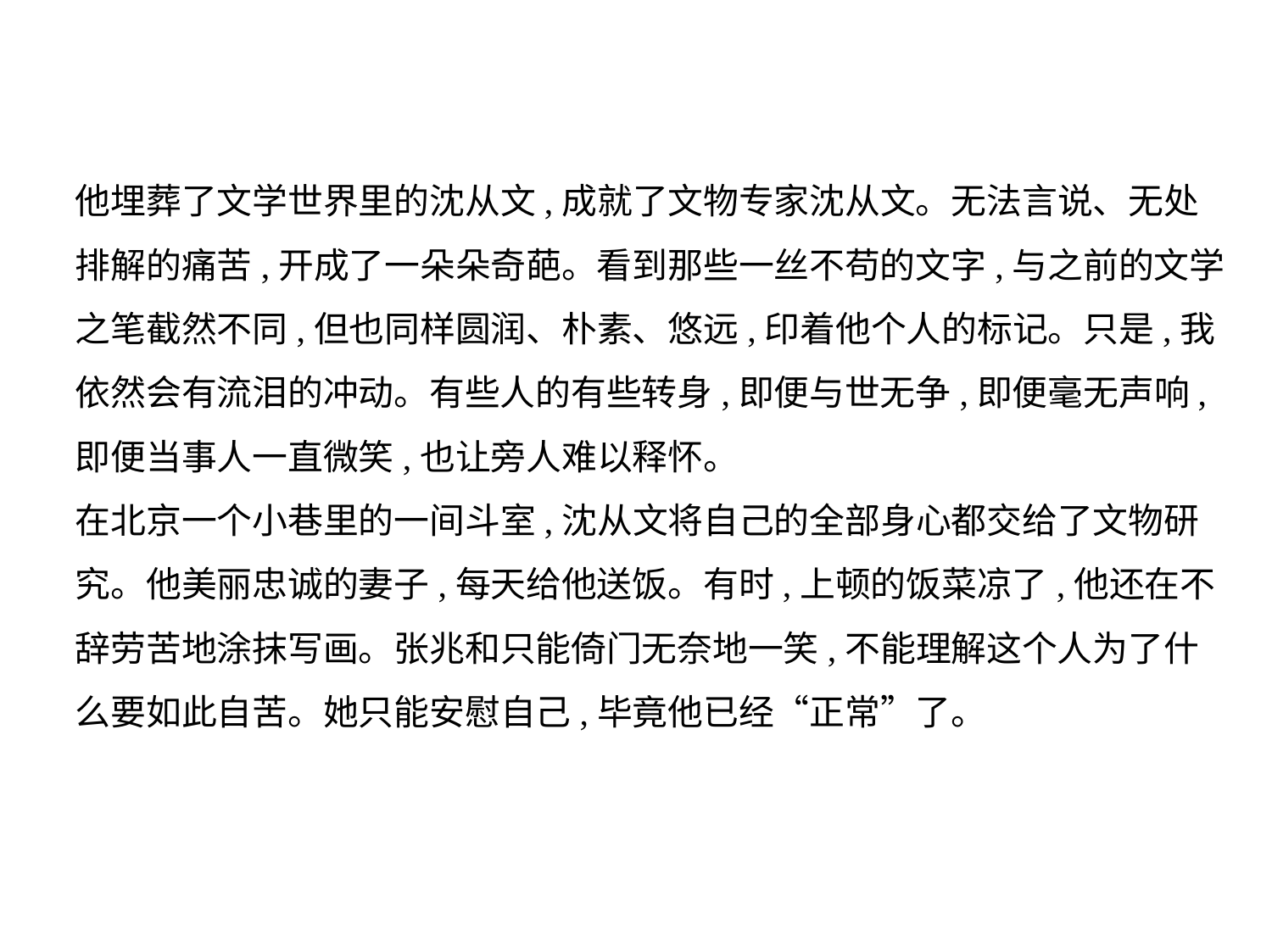

他埋葬了文学世界里的沈从文,成就了文物专家沈从文。无法言说、无处
排解的痛苦,开成了一朵朵奇葩。看到那些一丝不苟的文字,与之前的文学
之笔截然不同,但也同样圆润、朴素、悠远,印着他个人的标记。只是,我
依然会有流泪的冲动。有些人的有些转身,即便与世无争,即便毫无声响,
即便当事人一直微笑,也让旁人难以释怀。
在北京一个小巷里的一间斗室,沈从文将自己的全部身心都交给了文物研
究。他美丽忠诚的妻子,每天给他送饭。有时,上顿的饭菜凉了,他还在不
辞劳苦地涂抹写画。张兆和只能倚门无奈地一笑,不能理解这个人为了什
么要如此自苦。她只能安慰自己,毕竟他已经“正常”了。